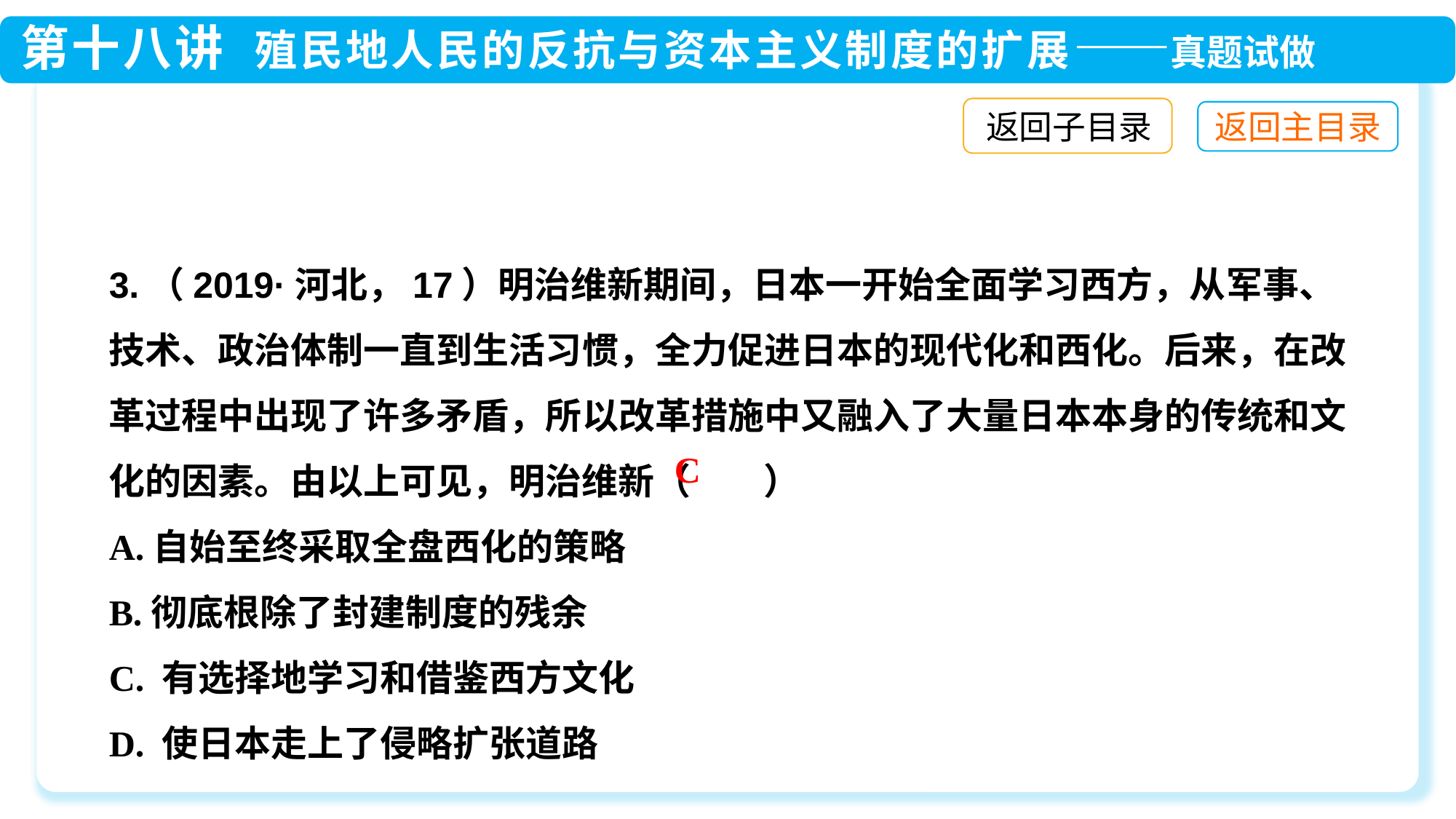

返回子目录
3.（2019·河北，17）明治维新期间，日本一开始全面学习西方，从军事、技术、政治体制一直到生活习惯，全力促进日本的现代化和西化。后来，在改革过程中出现了许多矛盾，所以改革措施中又融入了大量日本本身的传统和文化的因素。由以上可见，明治维新（　　）
A.自始至终采取全盘西化的策略
B.彻底根除了封建制度的残余
C. 有选择地学习和借鉴西方文化
D. 使日本走上了侵略扩张道路
C